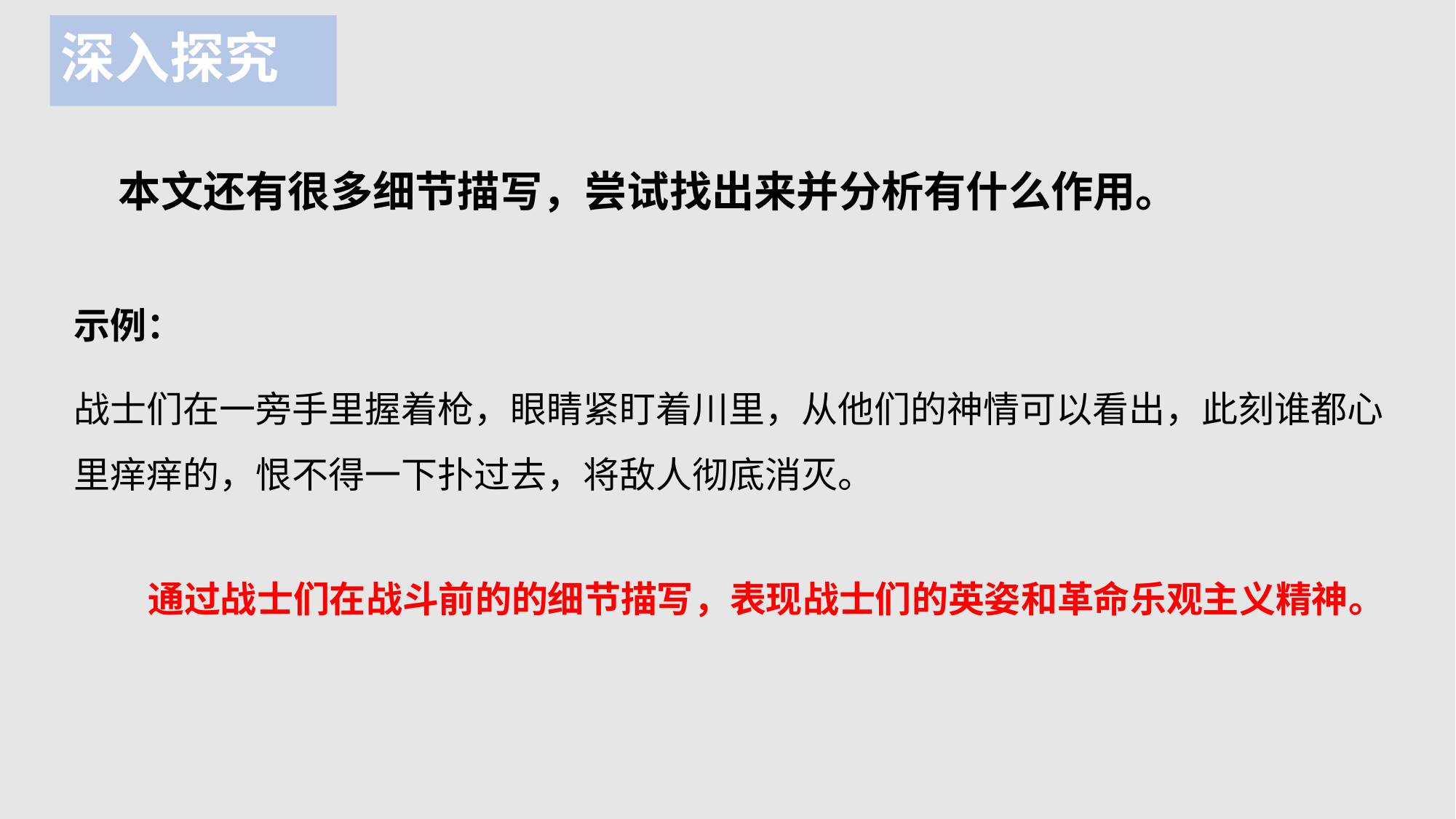

# 深入探究
本文还有很多细节描写，尝试找出来并分析有什么作用。
示例：
战士们在一旁手里握着枪，眼睛紧盯着川里，从他们的神情可以看出，此刻谁都心里痒痒的，恨不得一下扑过去，将敌人彻底消灭。
通过战士们在战斗前的的细节描写，表现战士们的英姿和革命乐观主义精神。